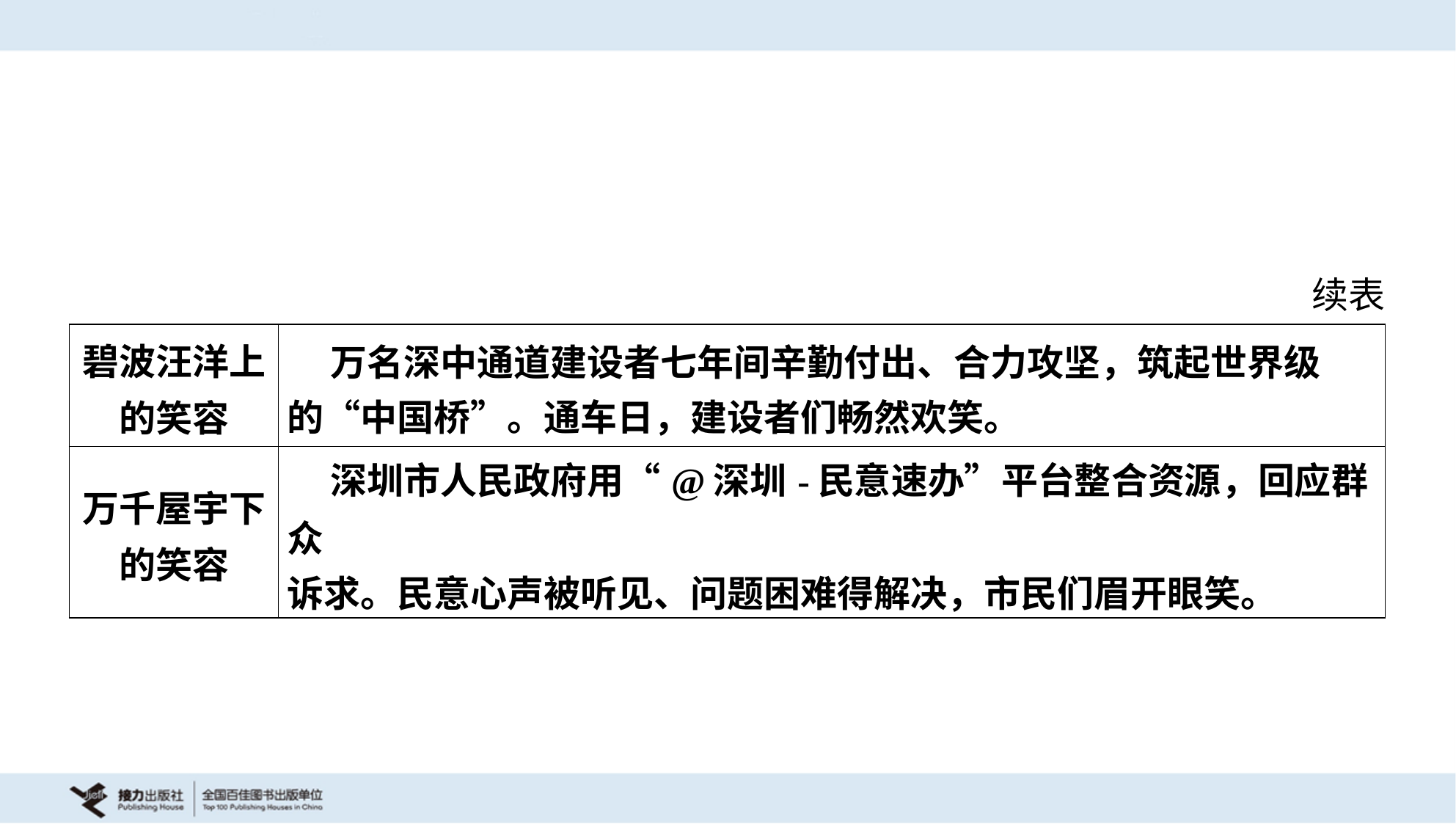

续表
| 碧波汪洋上 的笑容 | 万名深中通道建设者七年间辛勤付出、合力攻坚，筑起世界级 的“中国桥”。通车日，建设者们畅然欢笑。 |
| --- | --- |
| 万千屋宇下 的笑容 | 深圳市人民政府用“@深圳-民意速办”平台整合资源，回应群众 诉求。民意心声被听见、问题困难得解决，市民们眉开眼笑。 |